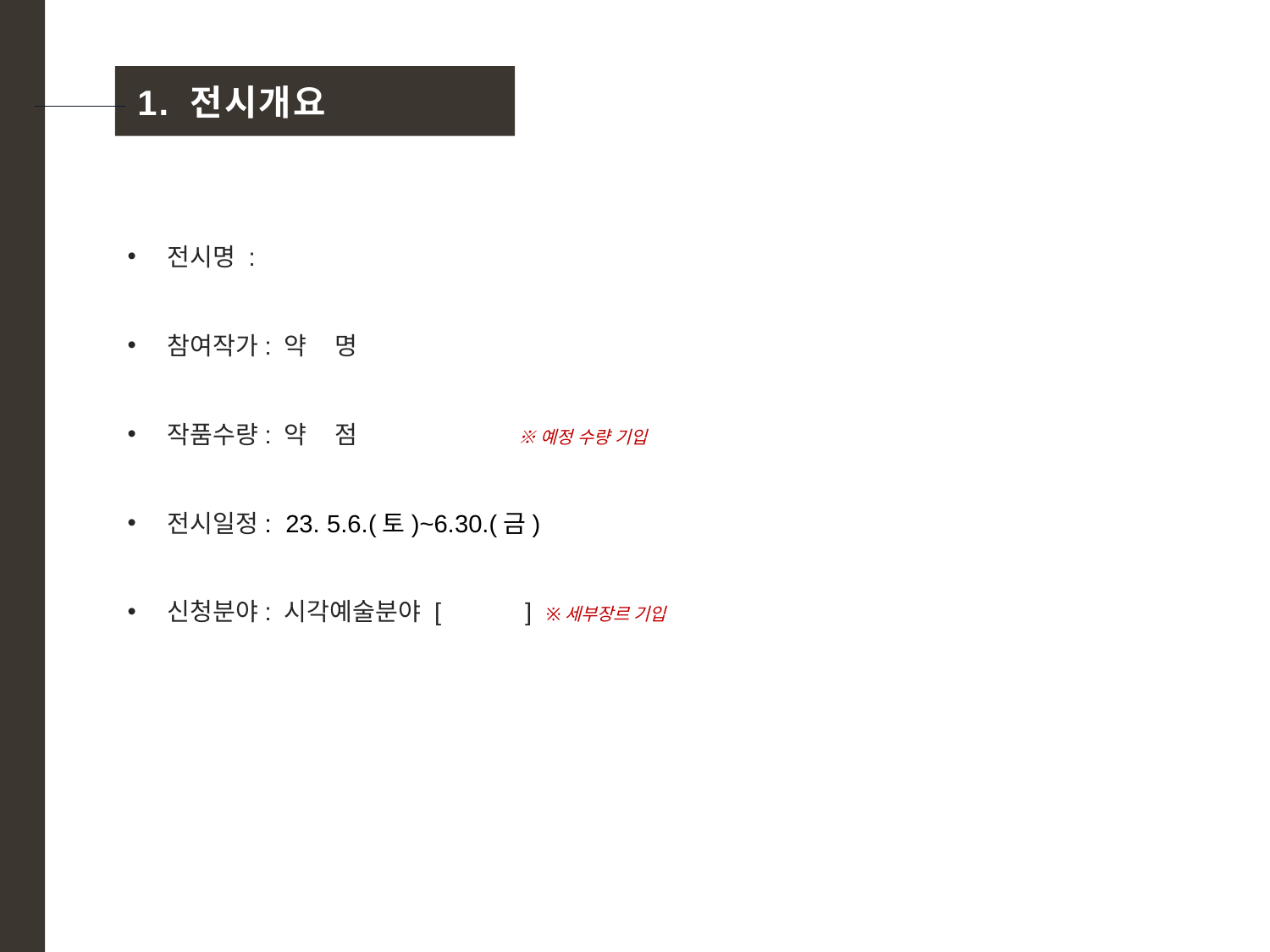

1. 전시개요
전시명 :
참여작가: 약    명
작품수량: 약    점                       ※ 예정 수량 기입
전시일정:  23. 5.6.(토)~6.30.(금)
신청분야: 시각예술분야 [            ]  ※세부장르 기입